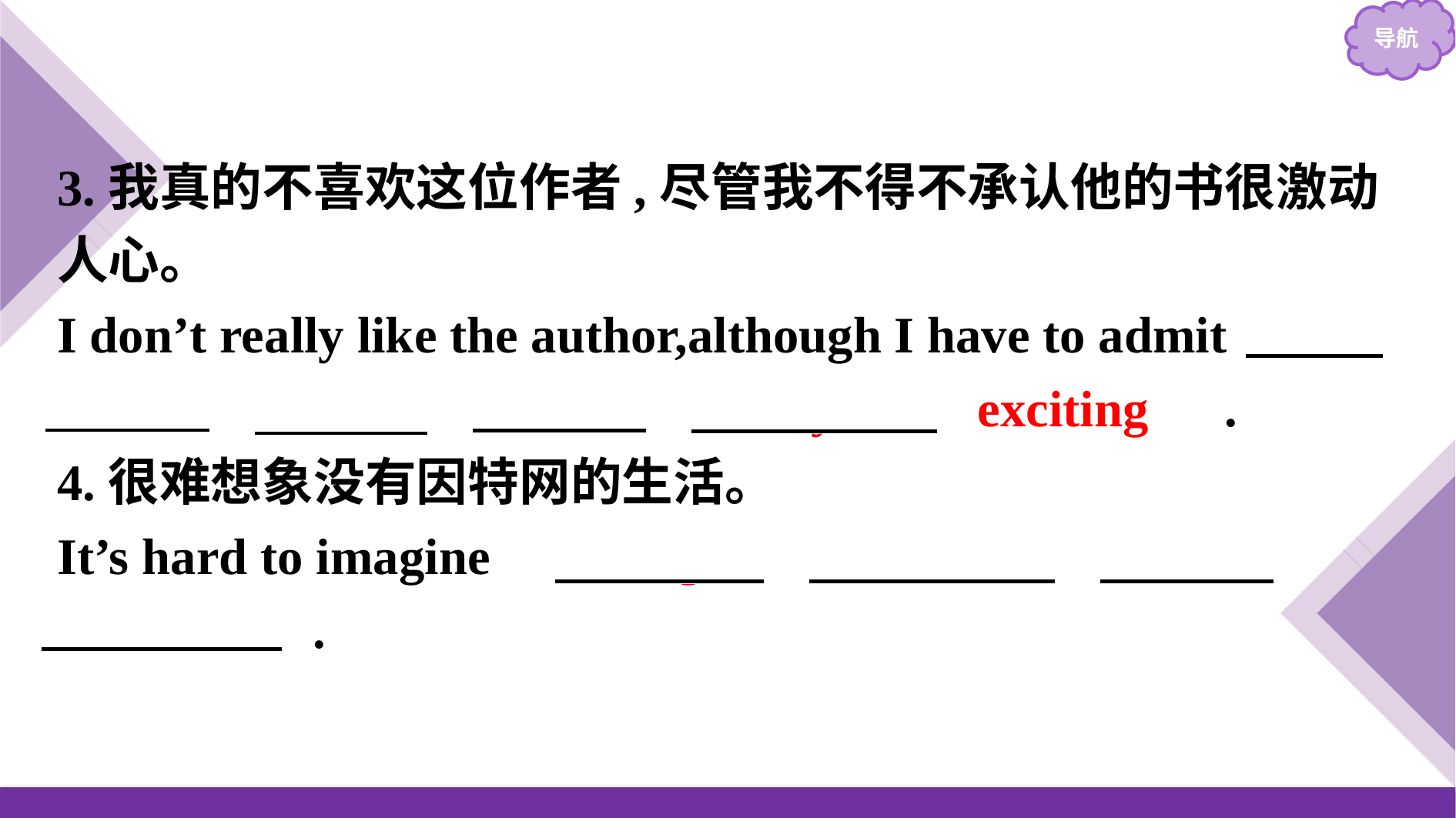

3.我真的不喜欢这位作者,尽管我不得不承认他的书很激动人心。
I don’t really like the author,although I have to admit 　his　 　books　 　are　 　very　 　exciting　.
4.很难想象没有因特网的生活。
It’s hard to imagine 　living　 　without　 　the　 　Internet　.